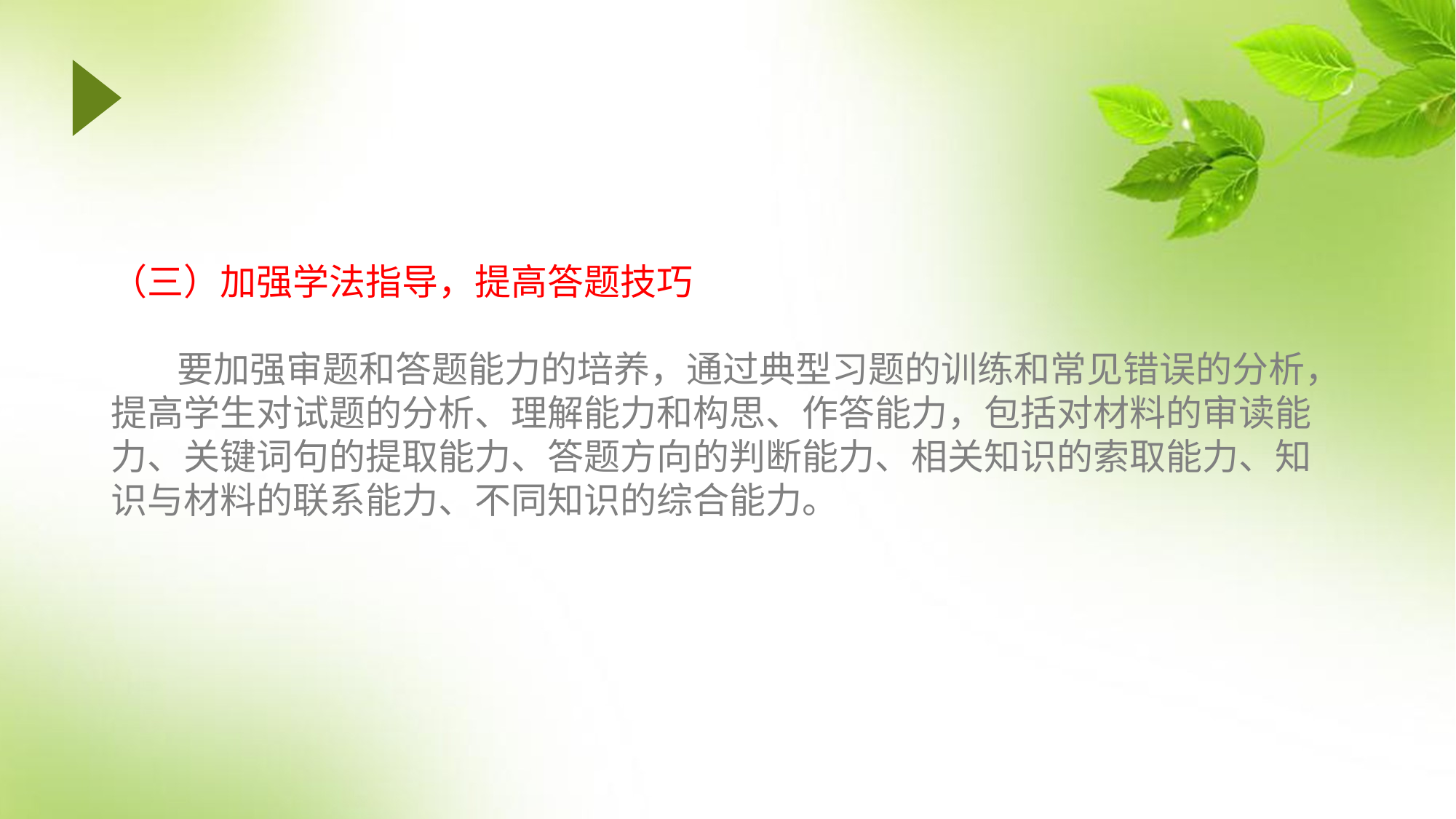

（三）加强学法指导，提高答题技巧

       要加强审题和答题能力的培养，通过典型习题的训练和常见错误的分析，提高学生对试题的分析、理解能力和构思、作答能力，包括对材料的审读能力、关键词句的提取能力、答题方向的判断能力、相关知识的索取能力、知识与材料的联系能力、不同知识的综合能力。